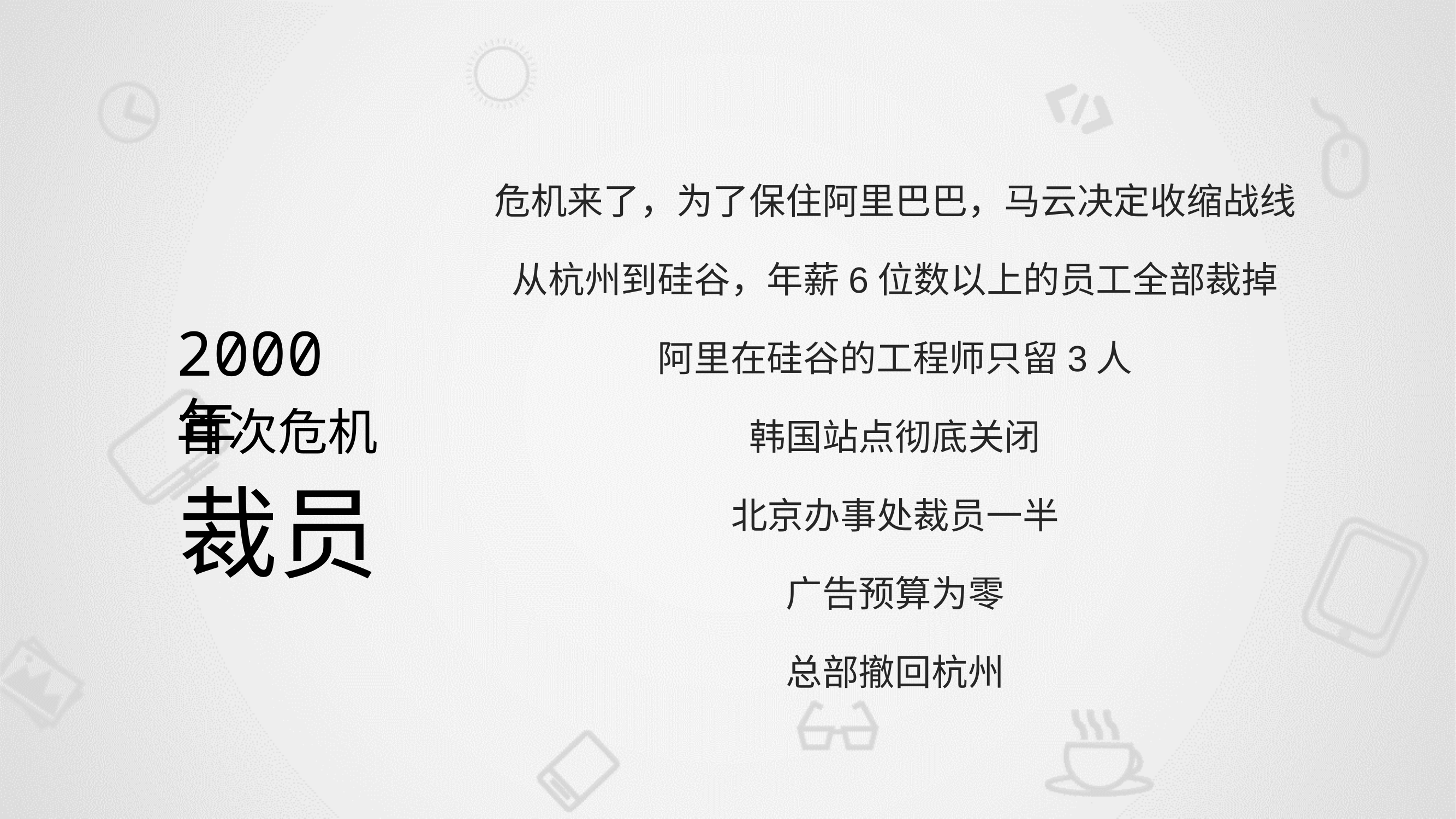

危机来了，为了保住阿里巴巴，马云决定收缩战线
从杭州到硅谷，年薪6位数以上的员工全部裁掉
阿里在硅谷的工程师只留3人
韩国站点彻底关闭
北京办事处裁员一半
广告预算为零
总部撤回杭州
2000年
首次危机
裁员